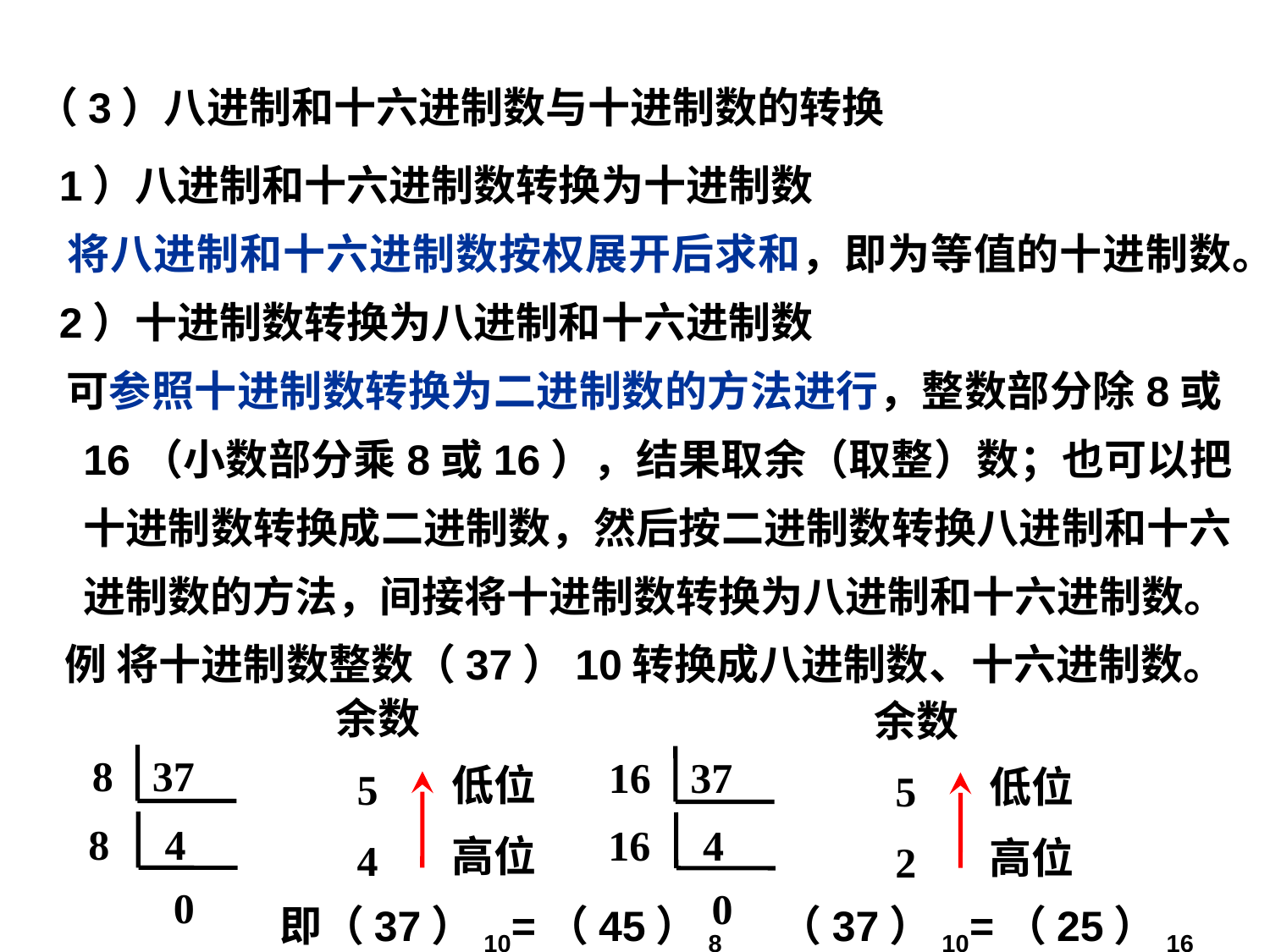

（3）八进制和十六进制数与十进制数的转换
  1）八进制和十六进制数转换为十进制数
  将八进制和十六进制数按权展开后求和，即为等值的十进制数。
  2）十进制数转换为八进制和十六进制数
  可参照十进制数转换为二进制数的方法进行，整数部分除8或16（小数部分乘8或16），结果取余（取整）数；也可以把十进制数转换成二进制数，然后按二进制数转换八进制和十六进制数的方法，间接将十进制数转换为八进制和十六进制数。
  例 将十进制数整数（37）10转换成八进制数、十六进制数。
余数
  5
  4
低位
高位
8
37

8

 4
  0
余数
  5
  2
低位
高位
16
37

16

 4
  0
  即（37）10=（45）8    （37）10=（25）16